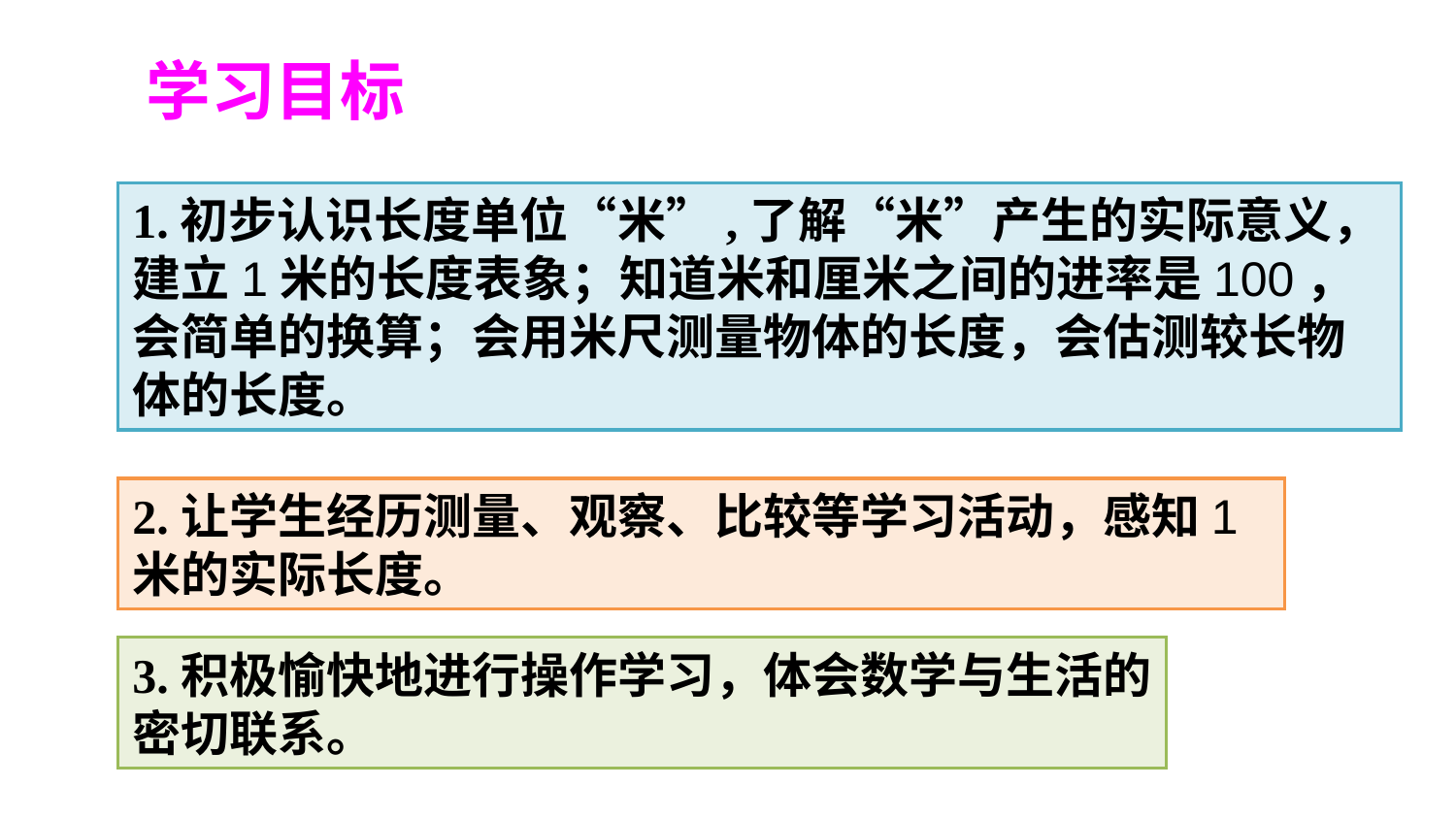

学习目标
1.初步认识长度单位“米”,了解“米”产生的实际意义，建立1米的长度表象；知道米和厘米之间的进率是100，会简单的换算；会用米尺测量物体的长度，会估测较长物体的长度。
2.让学生经历测量、观察、比较等学习活动，感知1米的实际长度。
3.积极愉快地进行操作学习，体会数学与生活的密切联系。